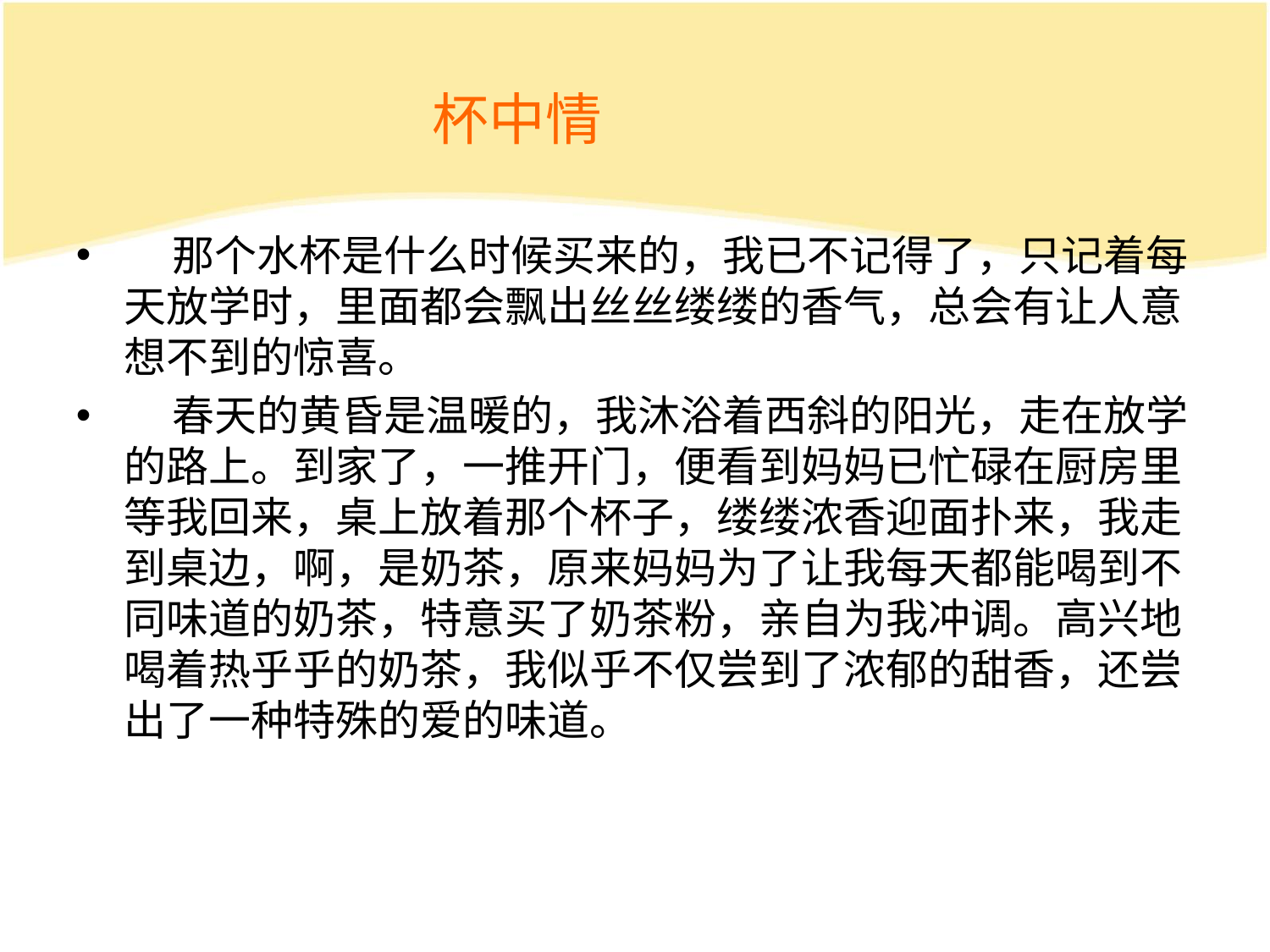

# 杯中情
    那个水杯是什么时候买来的，我已不记得了，只记着每天放学时，里面都会飘出丝丝缕缕的香气，总会有让人意想不到的惊喜。
    春天的黄昏是温暖的，我沐浴着西斜的阳光，走在放学的路上。到家了，一推开门，便看到妈妈已忙碌在厨房里等我回来，桌上放着那个杯子，缕缕浓香迎面扑来，我走到桌边，啊，是奶茶，原来妈妈为了让我每天都能喝到不同味道的奶茶，特意买了奶茶粉，亲自为我冲调。高兴地喝着热乎乎的奶茶，我似乎不仅尝到了浓郁的甜香，还尝出了一种特殊的爱的味道。